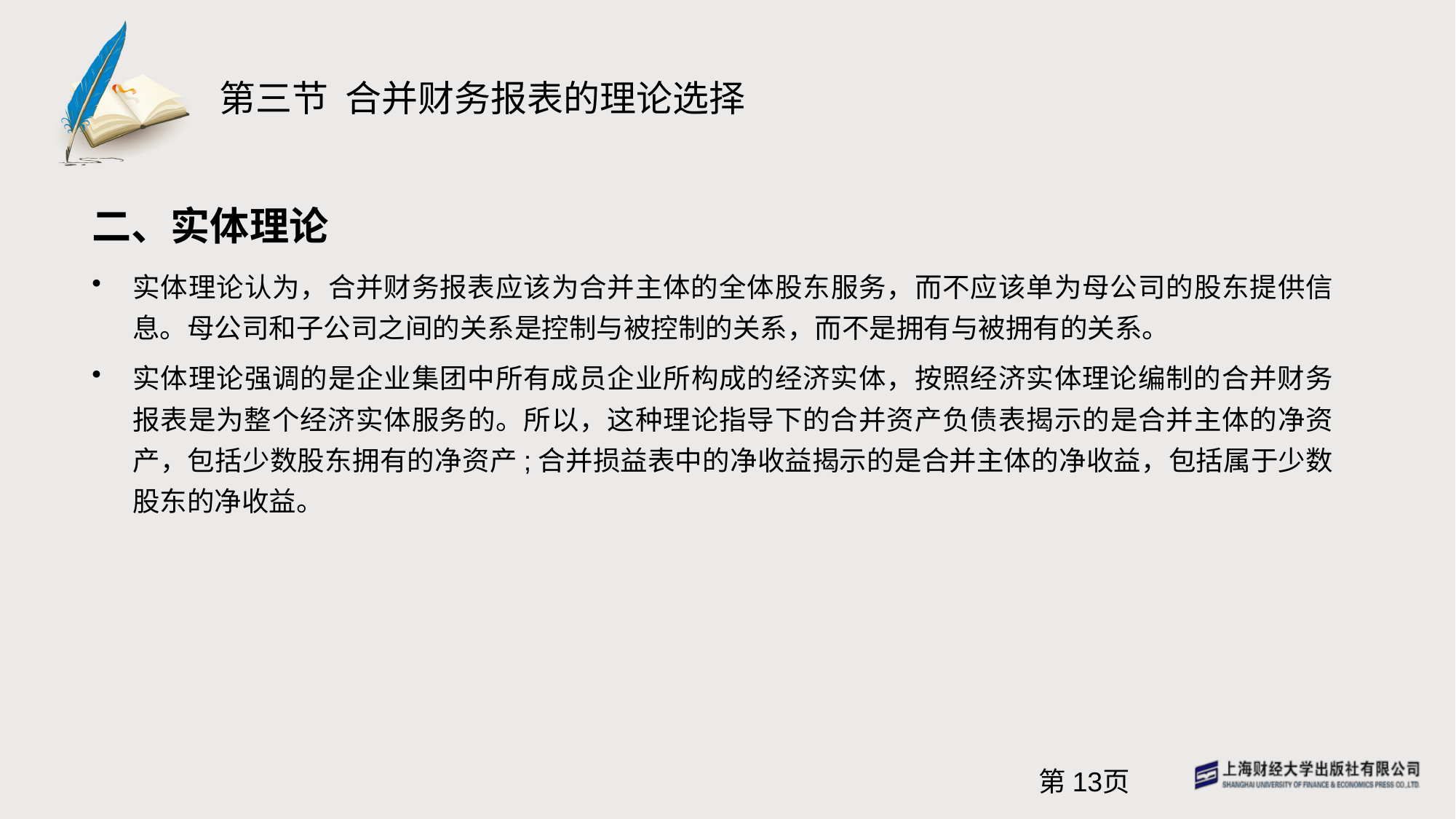

# 第三节  合并财务报表的理论选择
二、实体理论
实体理论认为，合并财务报表应该为合并主体的全体股东服务，而不应该单为母公司的股东提供信息。母公司和子公司之间的关系是控制与被控制的关系，而不是拥有与被拥有的关系。
实体理论强调的是企业集团中所有成员企业所构成的经济实体，按照经济实体理论编制的合并财务报表是为整个经济实体服务的。所以，这种理论指导下的合并资产负债表揭示的是合并主体的净资产，包括少数股东拥有的净资产;合并损益表中的净收益揭示的是合并主体的净收益，包括属于少数股东的净收益。

13